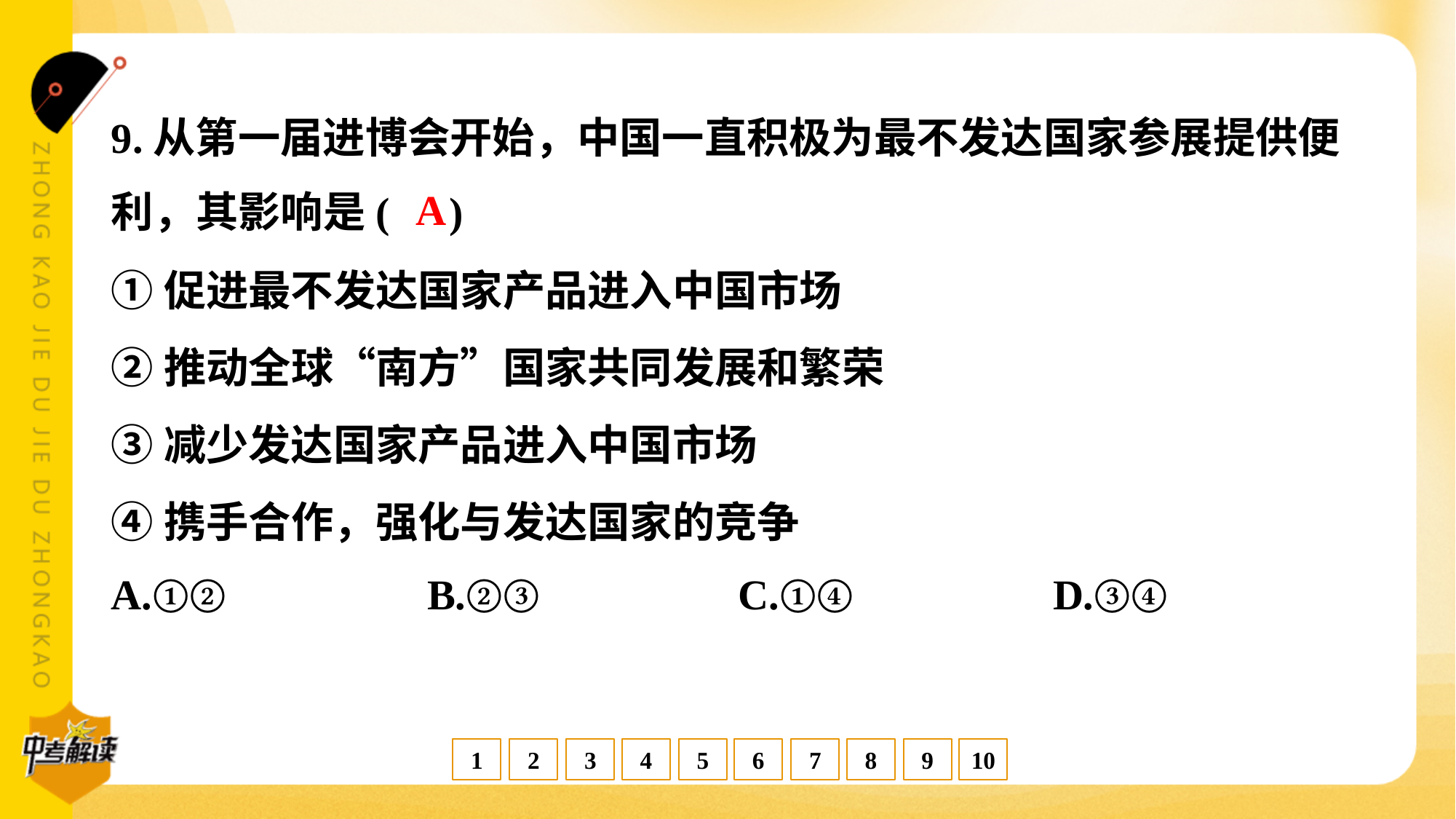

9.从第一届进博会开始，中国一直积极为最不发达国家参展提供便
利，其影响是(     )
A
①促进最不发达国家产品进入中国市场
②推动全球“南方”国家共同发展和繁荣
③减少发达国家产品进入中国市场
④携手合作，强化与发达国家的竞争
A.①②	B.②③	C.①④	D.③④